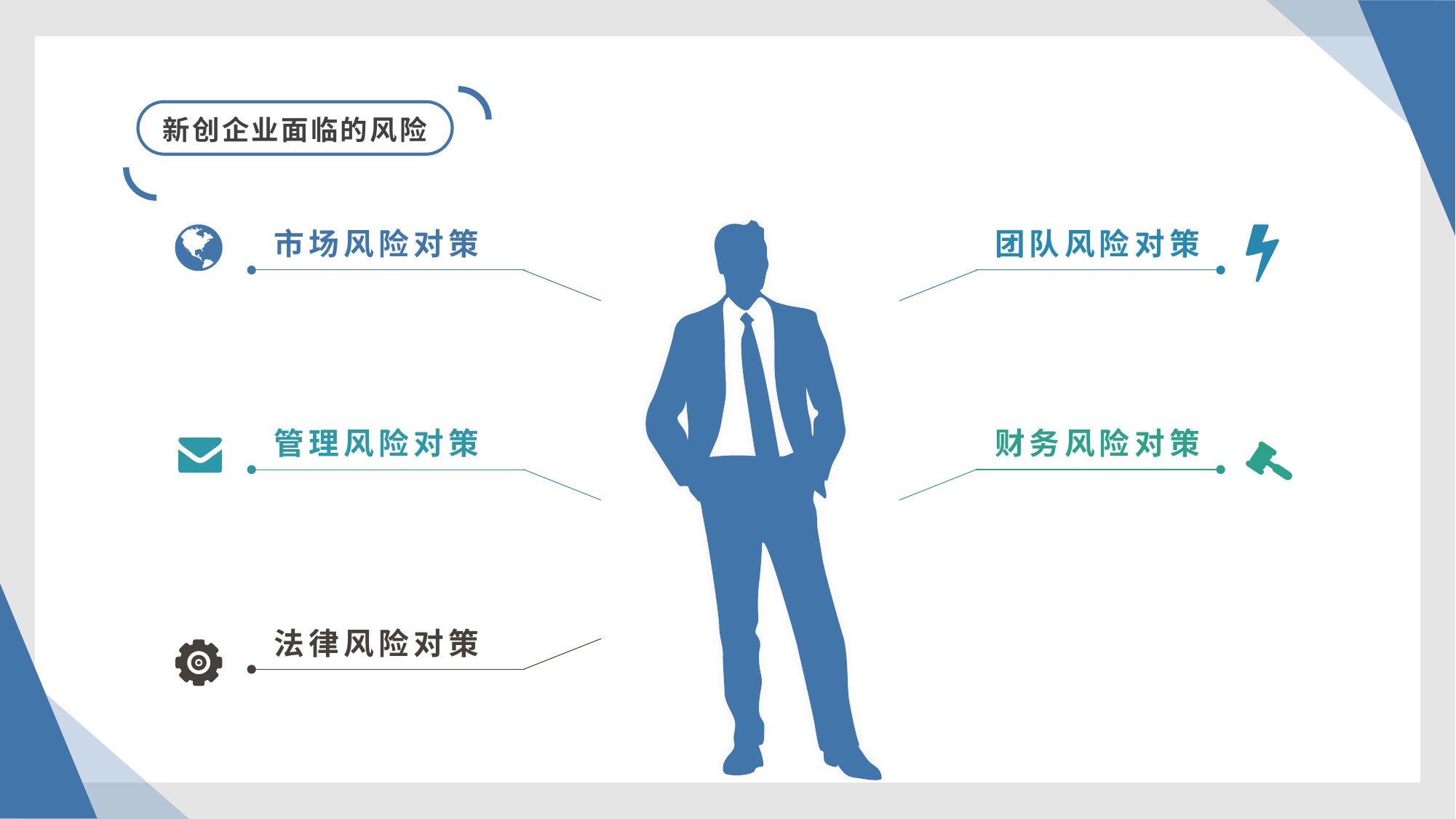

新创企业面临的风险

市场风险对策
团队风险对策

管理风险对策
财务风险对策

法律风险对策